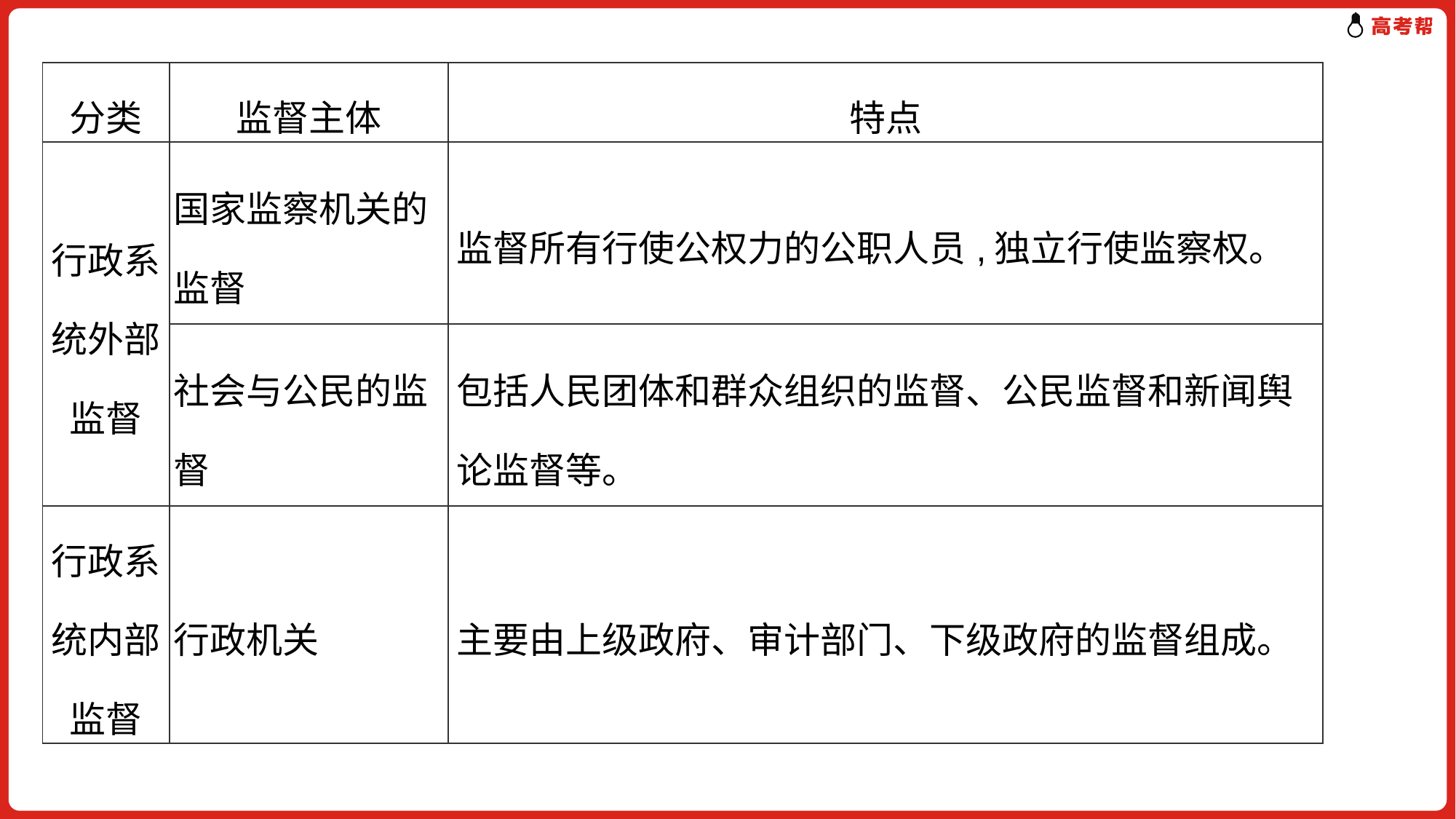

| 分类 | 监督主体 | 特点 |
| --- | --- | --- |
| 行政系统外部监督 | 国家监察机关的监督 | 监督所有行使公权力的公职人员,独立行使监察权。 |
|  | 社会与公民的监督 | 包括人民团体和群众组织的监督、公民监督和新闻舆论监督等。 |
| 行政系统内部监督 | 行政机关 | 主要由上级政府、审计部门、下级政府的监督组成。 |